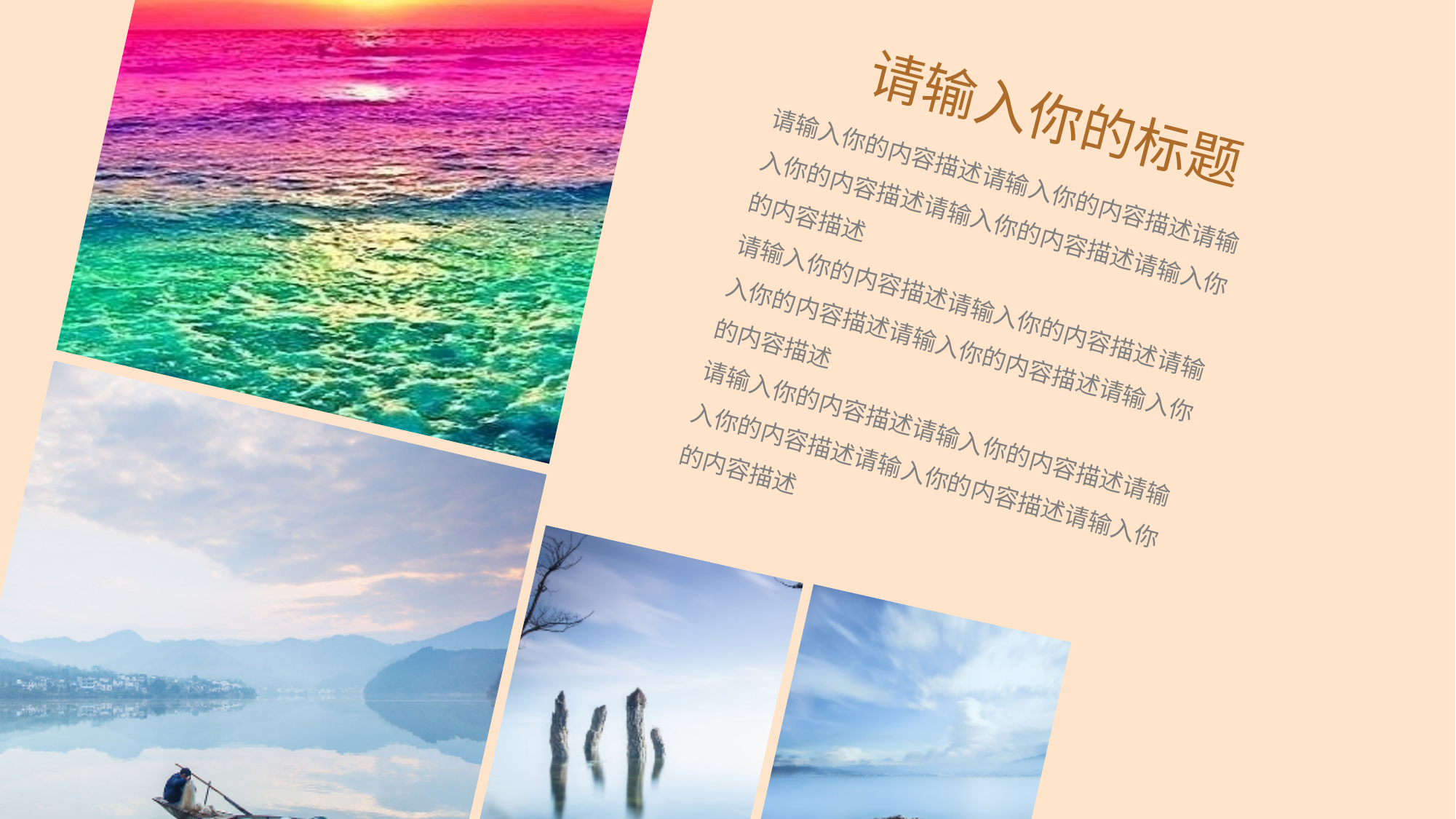

请输入你的标题
请输入你的内容描述请输入你的内容描述请输入你的内容描述请输入你的内容描述请输入你的内容描述
请输入你的内容描述请输入你的内容描述请输入你的内容描述请输入你的内容描述请输入你的内容描述
请输入你的内容描述请输入你的内容描述请输入你的内容描述请输入你的内容描述请输入你的内容描述